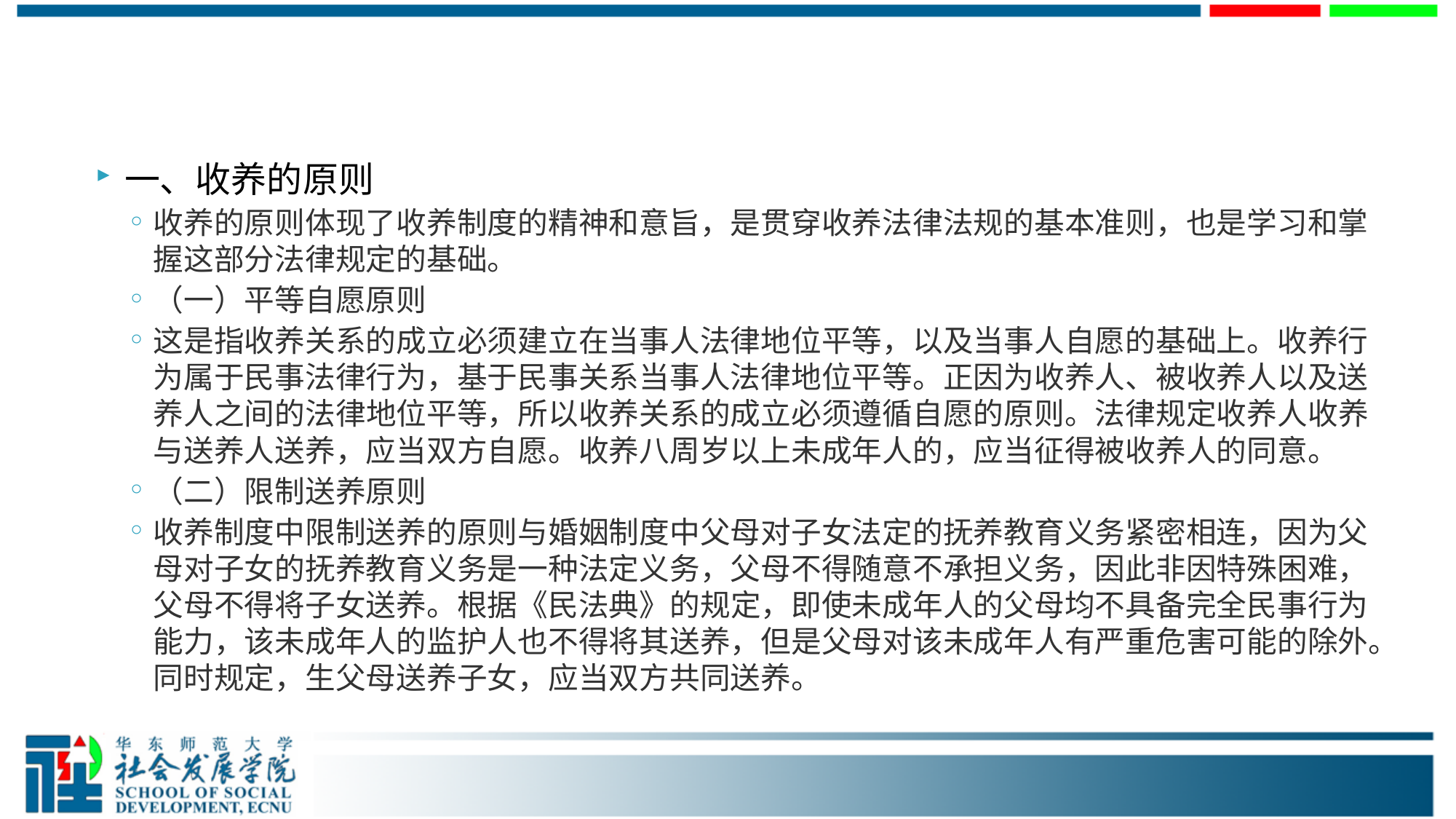

#
一、收养的原则
收养的原则体现了收养制度的精神和意旨，是贯穿收养法律法规的基本准则，也是学习和掌握这部分法律规定的基础。
（一）平等自愿原则
这是指收养关系的成立必须建立在当事人法律地位平等，以及当事人自愿的基础上。收养行为属于民事法律行为，基于民事关系当事人法律地位平等。正因为收养人、被收养人以及送养人之间的法律地位平等，所以收养关系的成立必须遵循自愿的原则。法律规定收养人收养与送养人送养，应当双方自愿。收养八周岁以上未成年人的，应当征得被收养人的同意。
（二）限制送养原则
收养制度中限制送养的原则与婚姻制度中父母对子女法定的抚养教育义务紧密相连，因为父母对子女的抚养教育义务是一种法定义务，父母不得随意不承担义务，因此非因特殊困难，父母不得将子女送养。根据《民法典》的规定，即使未成年人的父母均不具备完全民事行为能力，该未成年人的监护人也不得将其送养，但是父母对该未成年人有严重危害可能的除外。同时规定，生父母送养子女，应当双方共同送养。